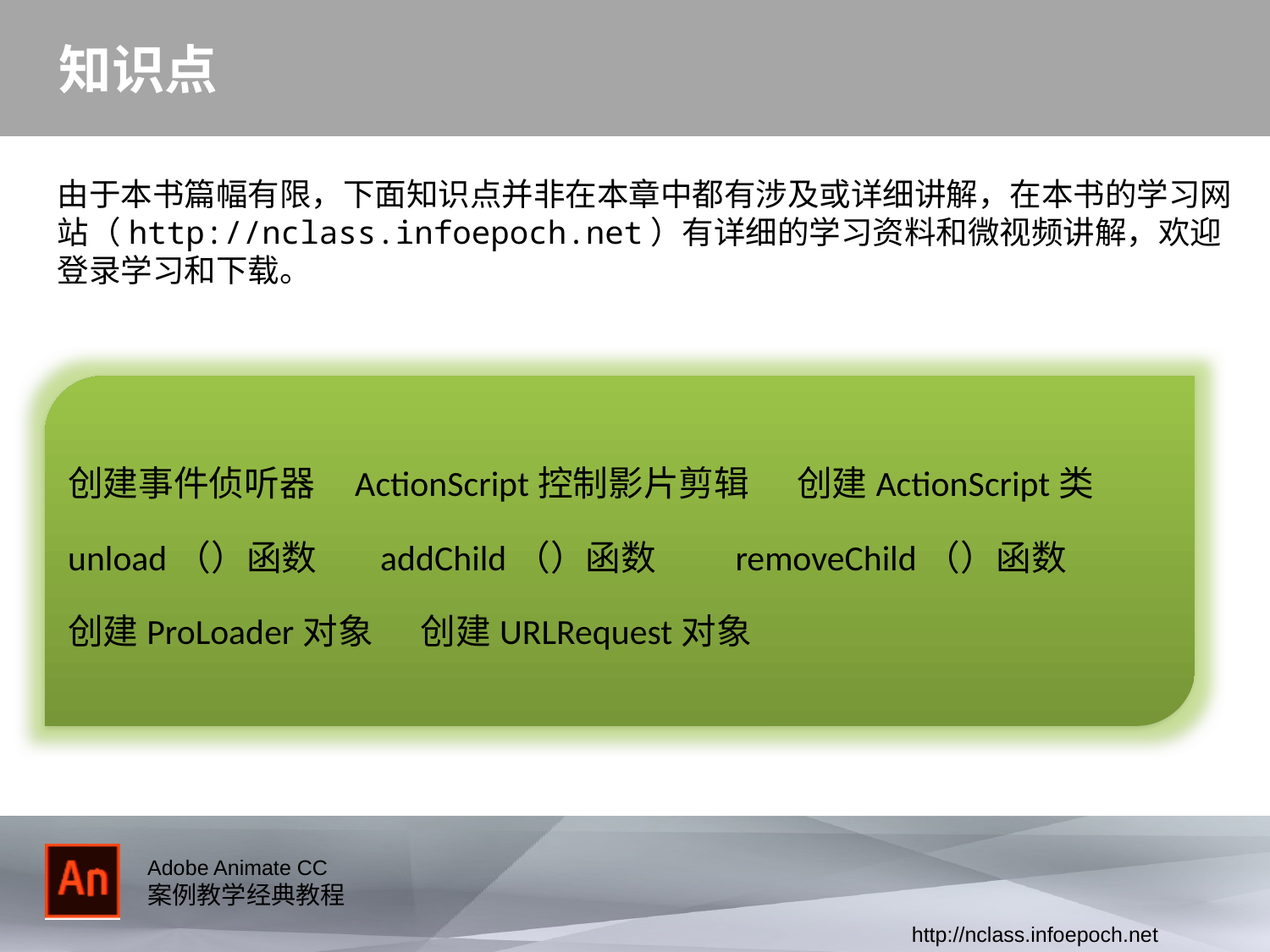

# 知识点
由于本书篇幅有限，下面知识点并非在本章中都有涉及或详细讲解，在本书的学习网站（http://nclass.infoepoch.net）有详细的学习资料和微视频讲解，欢迎登录学习和下载。

创建事件侦听器    ActionScript控制影片剪辑      创建ActionScript类
unload（）函数       addChild（）函数         removeChild（）函数
创建ProLoader对象      创建URLRequest对象